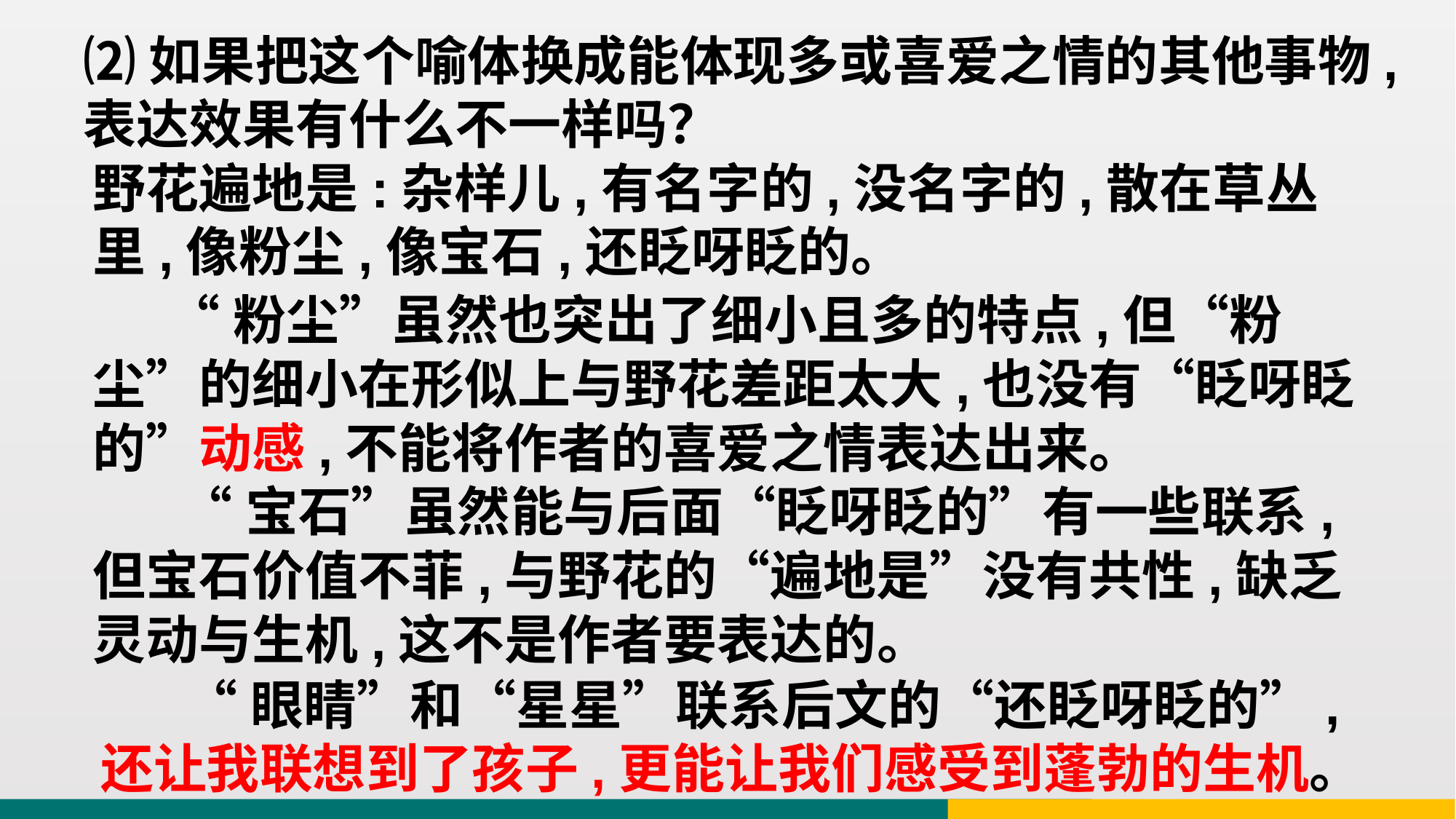

⑵如果把这个喻体换成能体现多或喜爱之情的其他事物,表达效果有什么不一样吗？
野花遍地是:杂样儿,有名字的,没名字的,散在草丛里,像粉尘,像宝石,还眨呀眨的。
      “粉尘”虽然也突出了细小且多的特点,但“粉尘”的细小在形似上与野花差距太大,也没有“眨呀眨的”动感,不能将作者的喜爱之情表达出来。
       “宝石”虽然能与后面“眨呀眨的”有一些联系,但宝石价值不菲,与野花的“遍地是”没有共性,缺乏灵动与生机,这不是作者要表达的。
       “眼睛”和“星星”联系后文的“还眨呀眨的”,还让我联想到了孩子,更能让我们感受到蓬勃的生机。